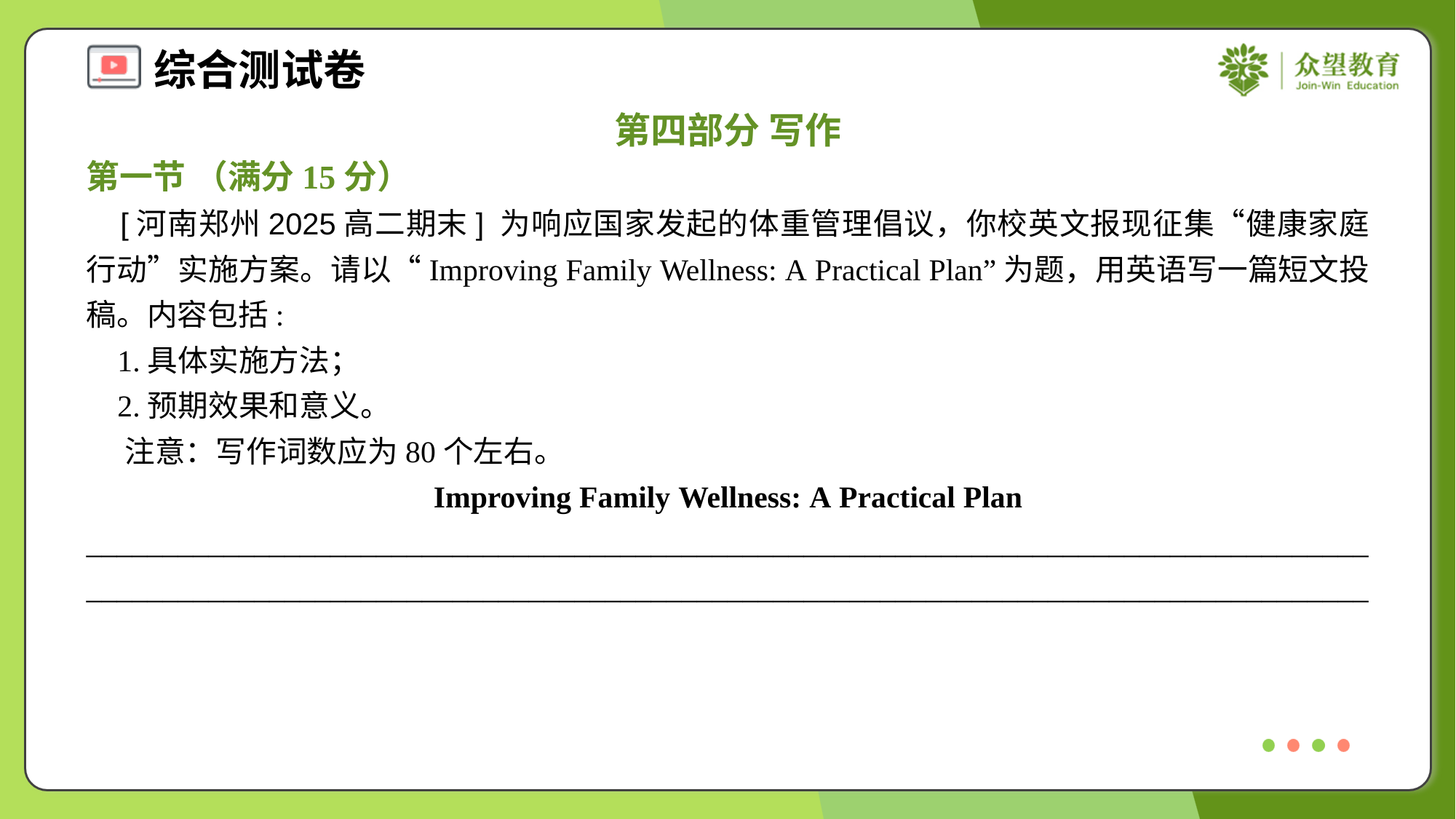

第四部分 写作
第一节 （满分15分）
    [河南郑州2025高二期末] 为响应国家发起的体重管理倡议，你校英文报现征集“健康家庭行动”实施方案。请以“Improving Family Wellness: A Practical Plan”为题，用英语写一篇短文投稿。内容包括:
    1.具体实施方法；
    2.预期效果和意义。
    注意：写作词数应为80个左右。
Improving Family Wellness: A Practical Plan
________________________________________________________________________________________________________________________________________________________________________